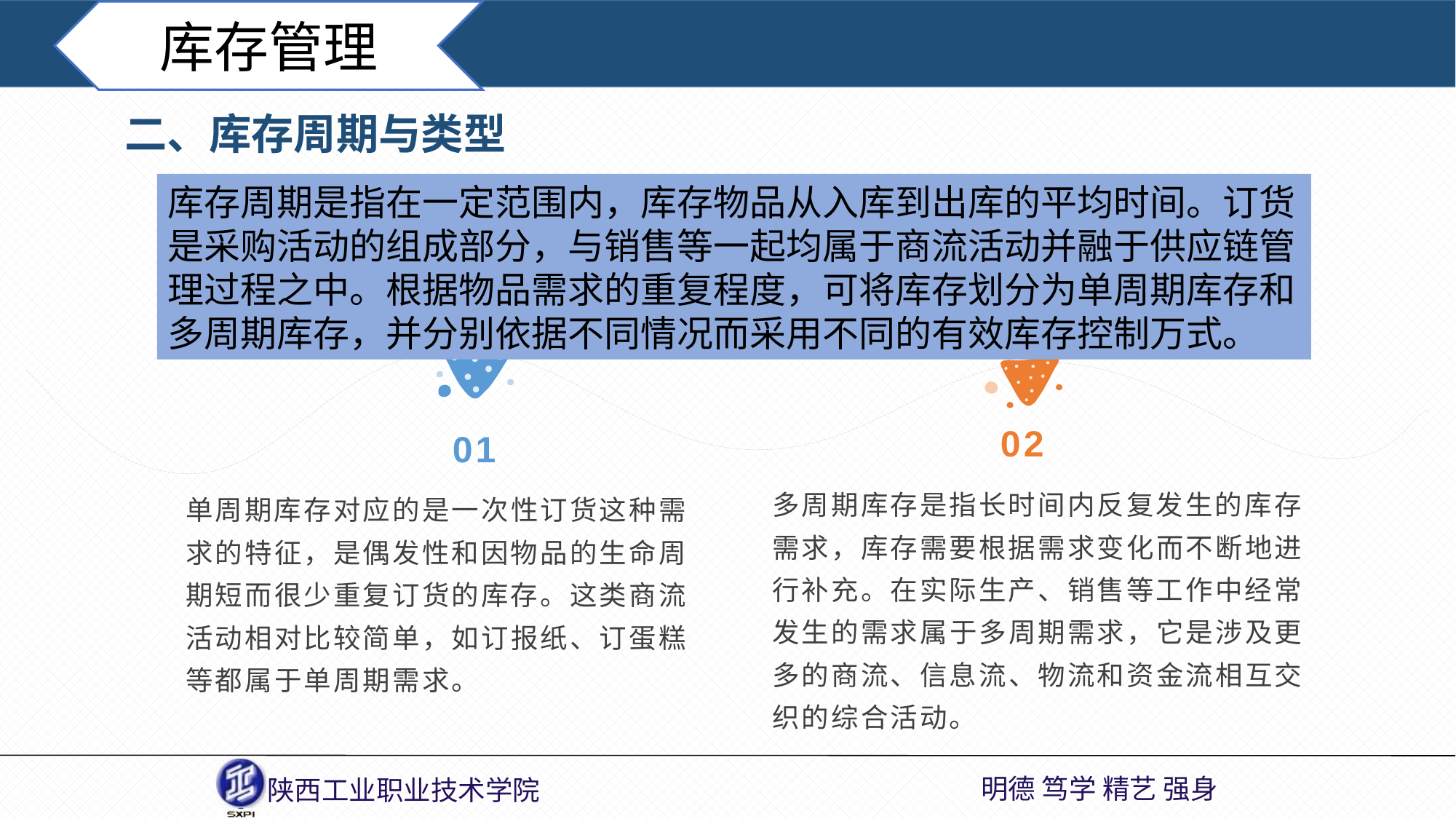

库存管理
二、库存周期与类型
库存周期是指在一定范围内，库存物品从入库到出库的平均时间。订货是采购活动的组成部分，与销售等一起均属于商流活动并融于供应链管理过程之中。根据物品需求的重复程度，可将库存划分为单周期库存和多周期库存，并分别依据不同情况而采用不同的有效库存控制万式。

02
01
多周期库存是指长时间内反复发生的库存需求，库存需要根据需求变化而不断地进行补充。在实际生产、销售等工作中经常发生的需求属于多周期需求，它是涉及更多的商流、信息流、物流和资金流相互交织的综合活动。
单周期库存对应的是一次性订货这种需求的特征，是偶发性和因物品的生命周期短而很少重复订货的库存。这类商流活动相对比较简单，如订报纸、订蛋糕等都属于单周期需求。